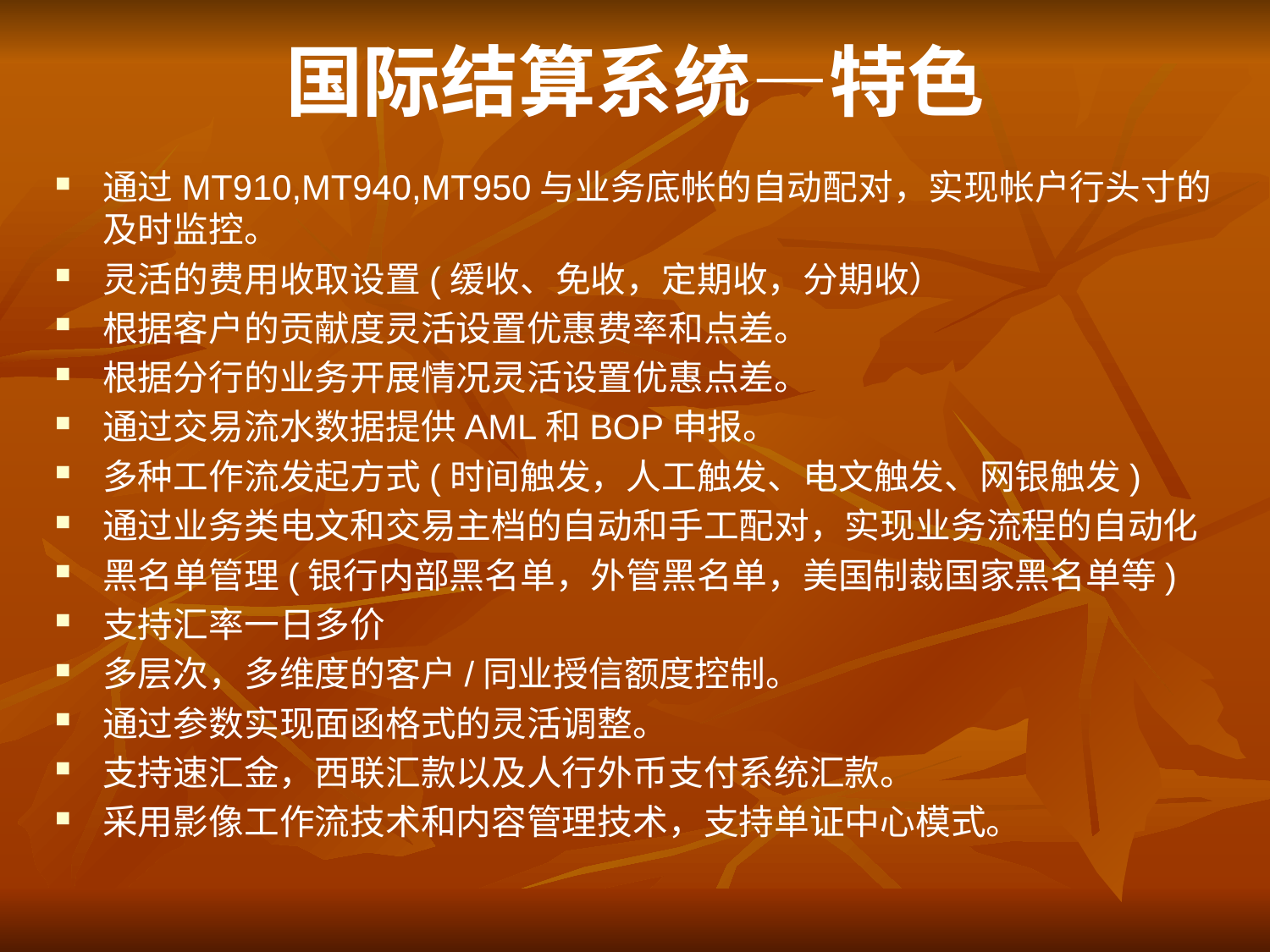

# 国际结算系统—特色
通过MT910,MT940,MT950与业务底帐的自动配对，实现帐户行头寸的及时监控。
灵活的费用收取设置(缓收、免收，定期收，分期收）
根据客户的贡献度灵活设置优惠费率和点差。
根据分行的业务开展情况灵活设置优惠点差。
通过交易流水数据提供AML和BOP申报。
多种工作流发起方式(时间触发，人工触发、电文触发、网银触发)
通过业务类电文和交易主档的自动和手工配对，实现业务流程的自动化
黑名单管理(银行内部黑名单，外管黑名单，美国制裁国家黑名单等)
支持汇率一日多价
多层次，多维度的客户/同业授信额度控制。
通过参数实现面函格式的灵活调整。
支持速汇金，西联汇款以及人行外币支付系统汇款。
采用影像工作流技术和内容管理技术，支持单证中心模式。